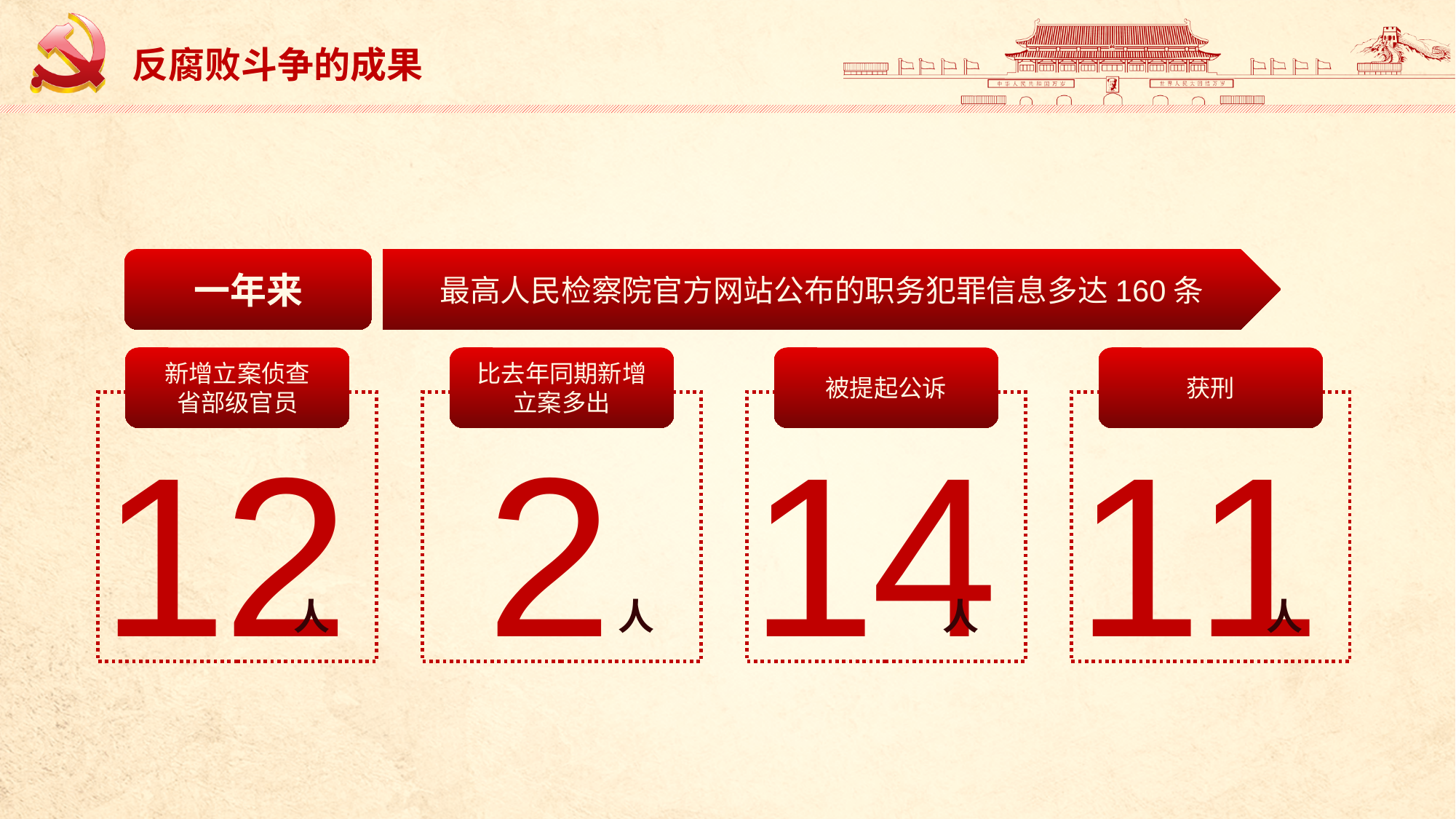

反腐败斗争的成果
一年来
最高人民检察院官方网站公布的职务犯罪信息多达160条
新增立案侦查
省部级官员
比去年同期新增
立案多出
被提起公诉
获刑

12
人
2
人
14
人
11
人